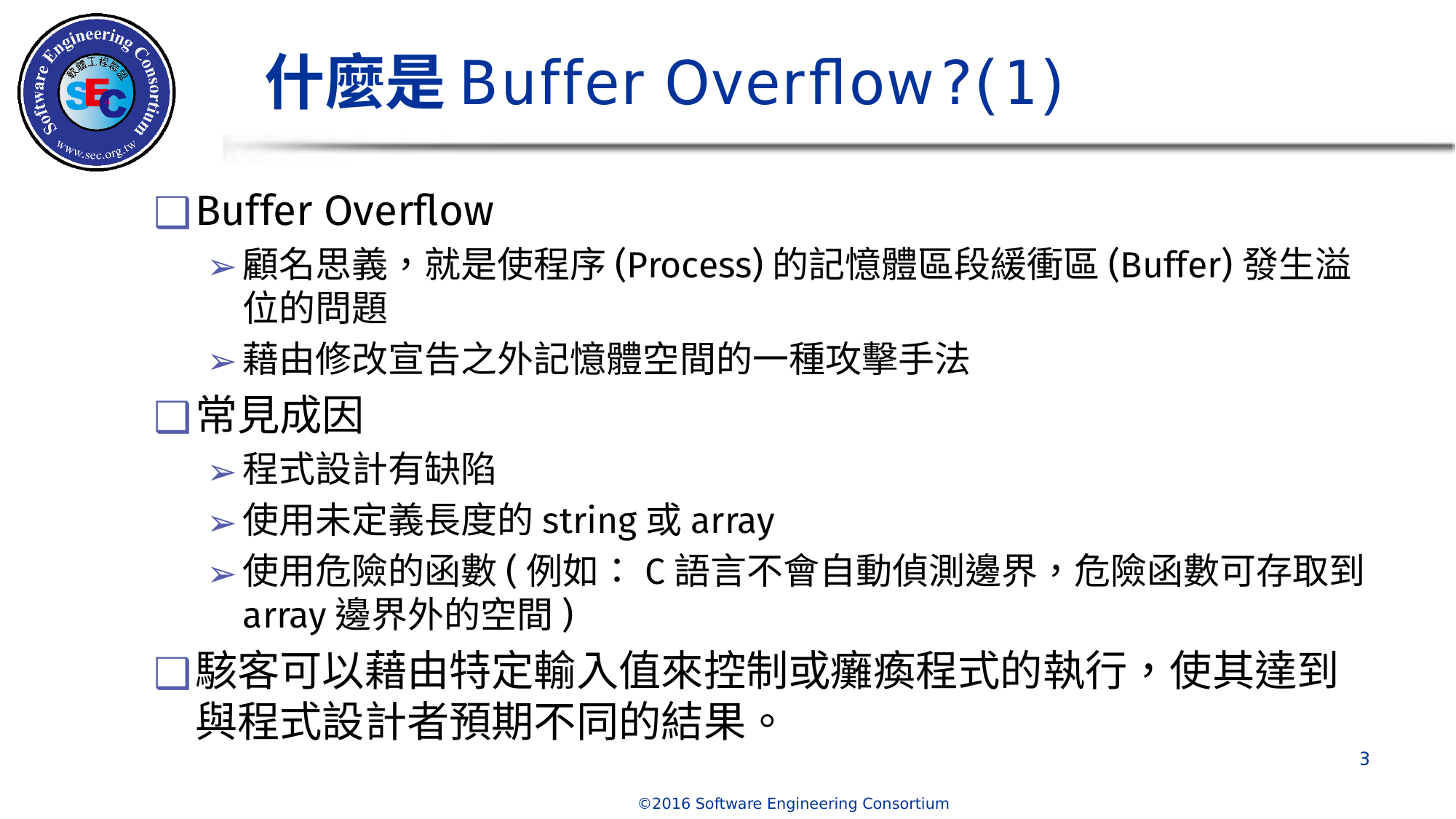

# 什麼是Buffer Overflow?(1)
Buffer Overflow
顧名思義，就是使程序(Process)的記憶體區段緩衝區(Buffer)發生溢位的問題
藉由修改宣告之外記憶體空間的一種攻擊手法
常見成因
程式設計有缺陷
使用未定義長度的string或array
使用危險的函數(例如：C語言不會自動偵測邊界，危險函數可存取到array邊界外的空間)
駭客可以藉由特定輸入值來控制或癱瘓程式的執行，使其達到與程式設計者預期不同的結果。
	3